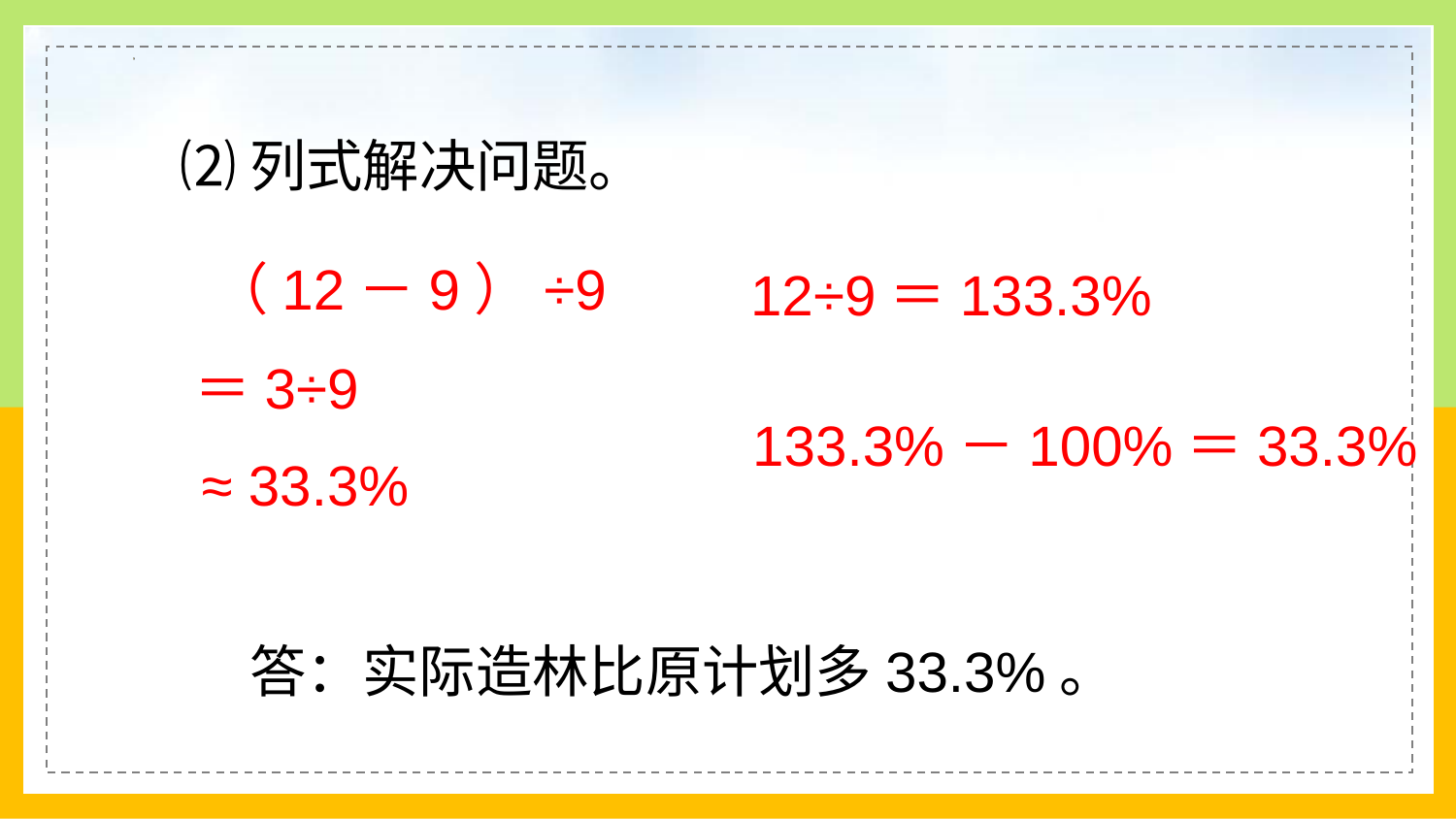

⑵列式解决问题。
（12－9）÷9
12÷9＝133.3%
＝3÷9
133.3%－100%＝33.3%
≈ 33.3%
答：实际造林比原计划多33.3%。